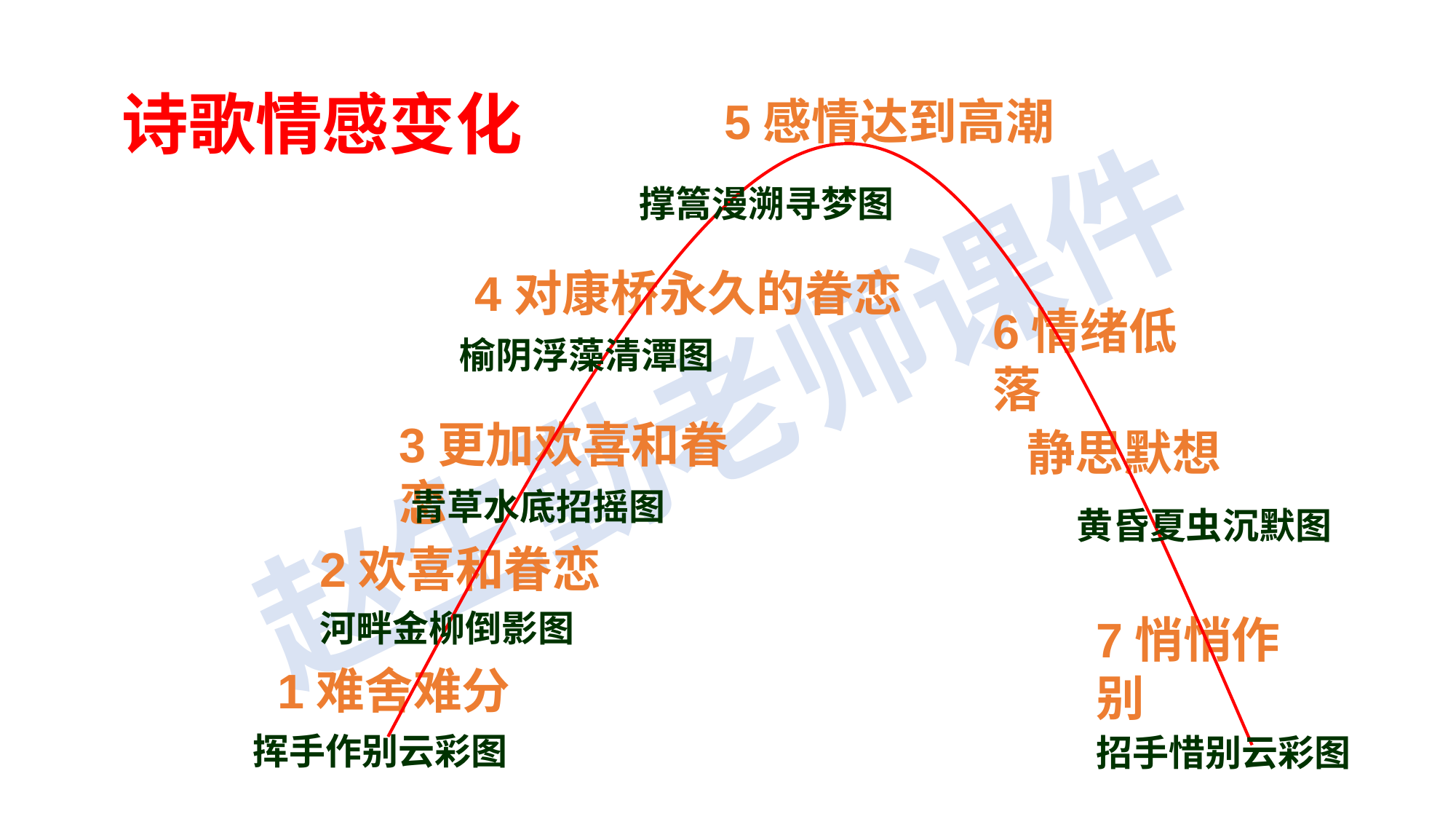

诗歌情感变化
5感情达到高潮

撑篙漫溯寻梦图
4对康桥永久的眷恋
6情绪低落
  静思默想
榆阴浮藻清潭图
3更加欢喜和眷恋
青草水底招摇图
黄昏夏虫沉默图
2欢喜和眷恋
河畔金柳倒影图
7悄悄作别
1难舍难分
挥手作别云彩图
招手惜别云彩图